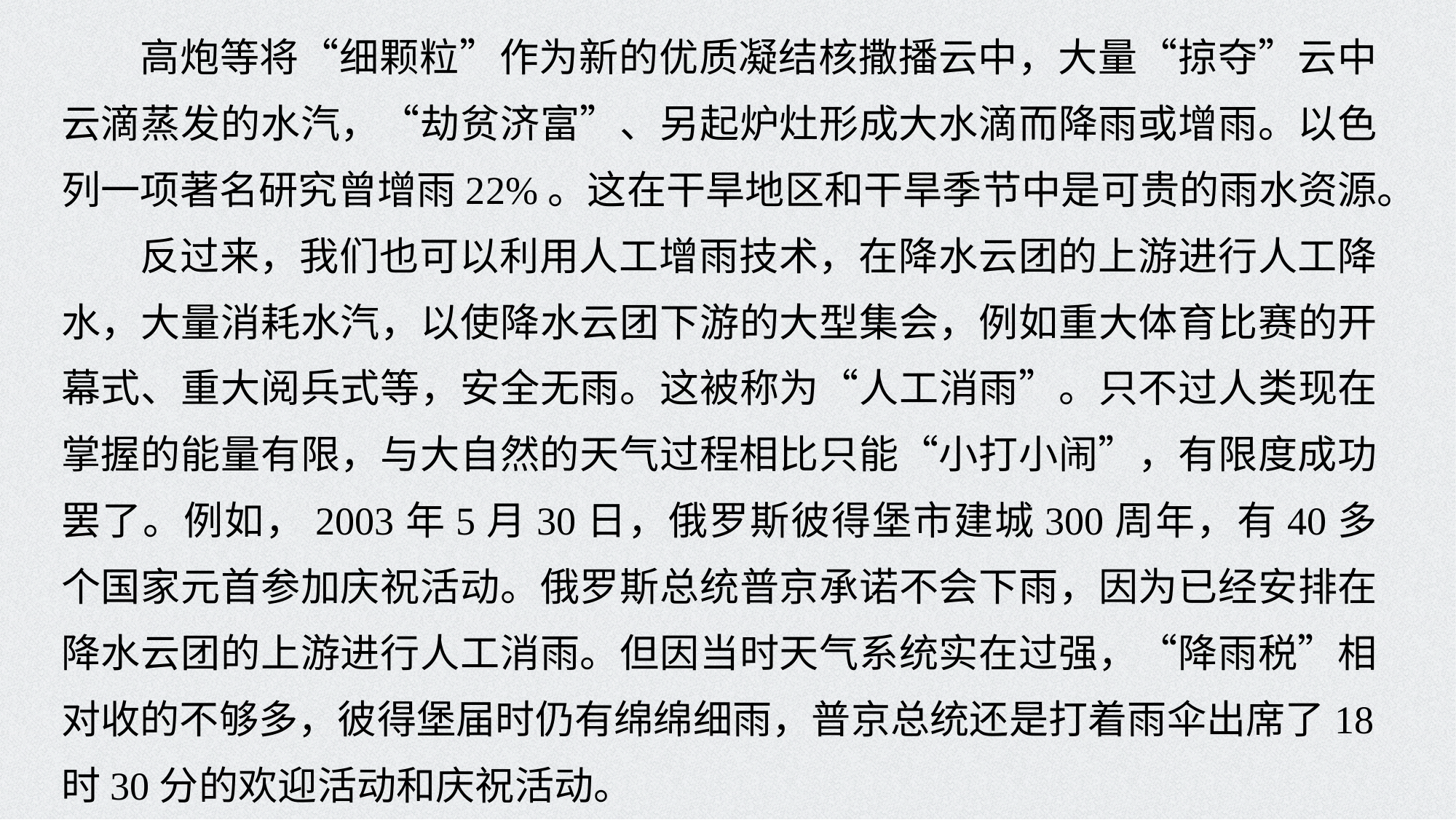

高炮等将“细颗粒”作为新的优质凝结核撒播云中，大量“掠夺”云中云滴蒸发的水汽，“劫贫济富”、另起炉灶形成大水滴而降雨或增雨。以色列一项著名研究曾增雨22%。这在干旱地区和干旱季节中是可贵的雨水资源。
反过来，我们也可以利用人工增雨技术，在降水云团的上游进行人工降水，大量消耗水汽，以使降水云团下游的大型集会，例如重大体育比赛的开幕式、重大阅兵式等，安全无雨。这被称为“人工消雨”。只不过人类现在掌握的能量有限，与大自然的天气过程相比只能“小打小闹”，有限度成功罢了。例如，2003年5月30日，俄罗斯彼得堡市建城300周年，有40多个国家元首参加庆祝活动。俄罗斯总统普京承诺不会下雨，因为已经安排在降水云团的上游进行人工消雨。但因当时天气系统实在过强，“降雨税”相对收的不够多，彼得堡届时仍有绵绵细雨，普京总统还是打着雨伞出席了18时30分的欢迎活动和庆祝活动。